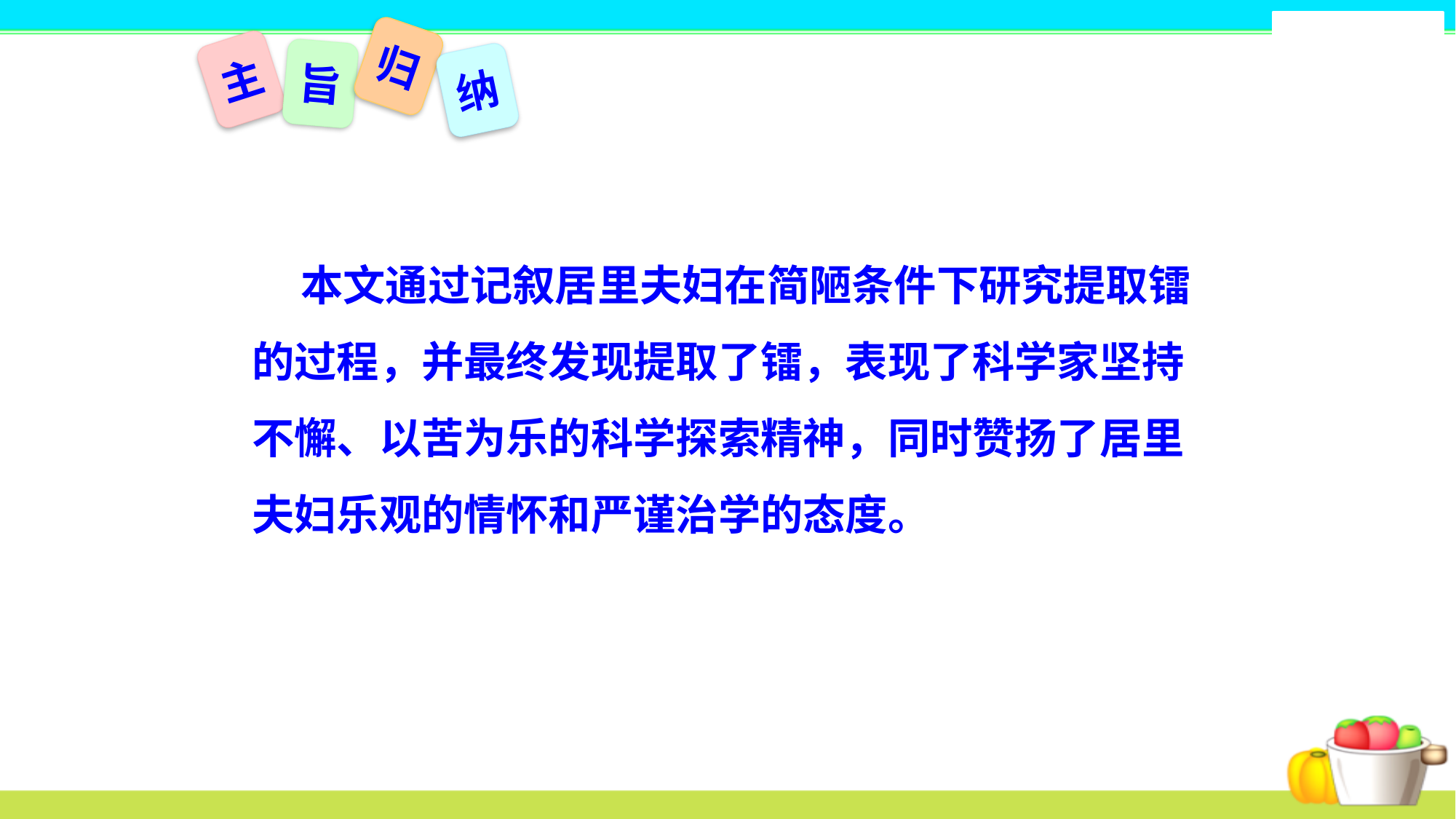

归
主
旨
纳
    本文通过记叙居里夫妇在简陋条件下研究提取镭的过程，并最终发现提取了镭，表现了科学家坚持不懈、以苦为乐的科学探索精神，同时赞扬了居里夫妇乐观的情怀和严谨治学的态度。